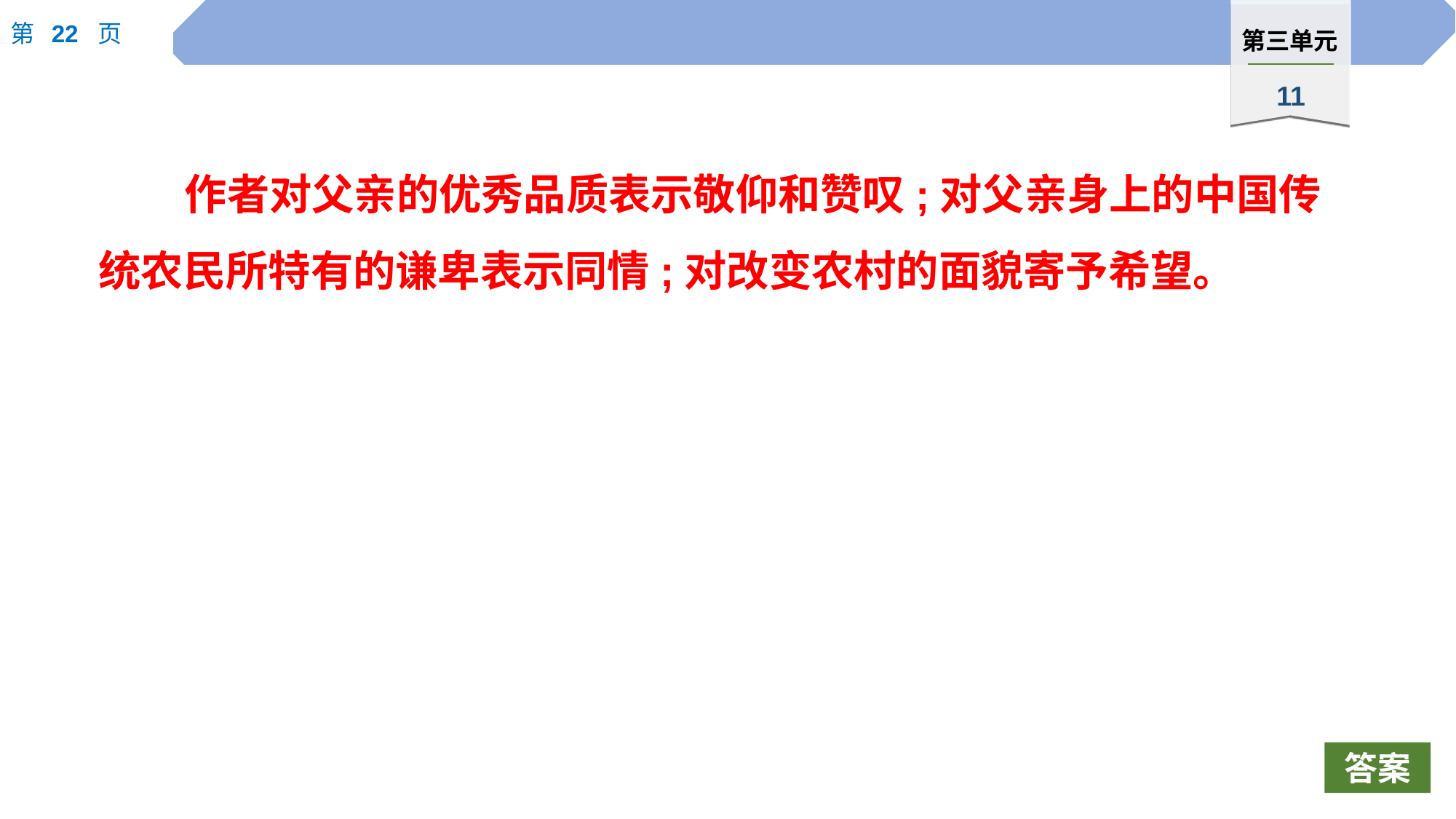

作者对父亲的优秀品质表示敬仰和赞叹;对父亲身上的中国传统农民所特有的谦卑表示同情;对改变农村的面貌寄予希望。
答案